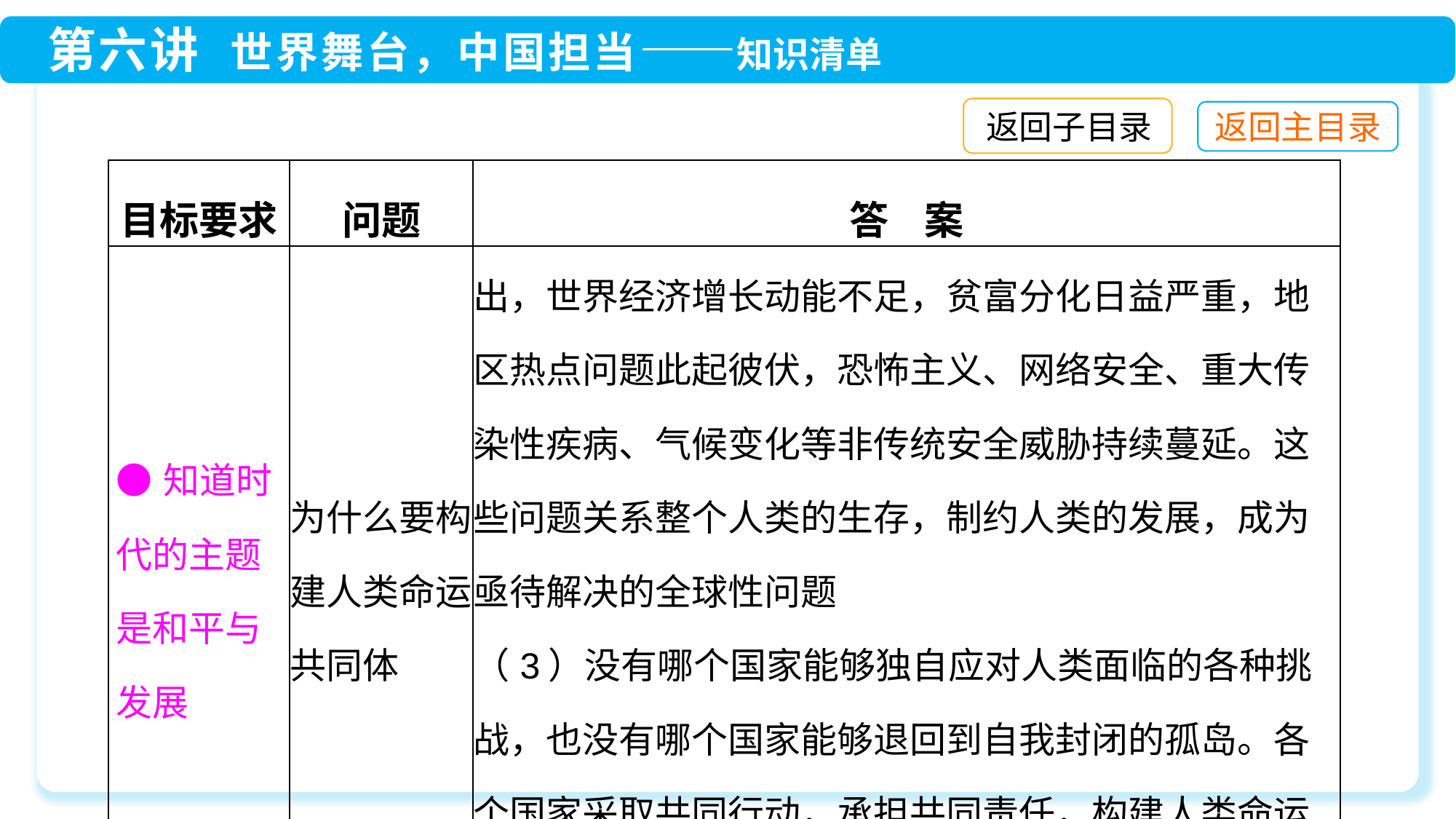

返回子目录
| 目标要求 | 问题 | 答 案 |
| --- | --- | --- |
| ●知道时代的主题是和平与发展 | 为什么要构建人类命运共同体 | 出，世界经济增长动能不足，贫富分化日益严重，地区热点问题此起彼伏，恐怖主义、网络安全、重大传染性疾病、气候变化等非传统安全威胁持续蔓延。这些问题关系整个人类的生存，制约人类的发展，成为亟待解决的全球性问题 （3）没有哪个国家能够独自应对人类面临的各种挑战，也没有哪个国家能够退回到自我封闭的孤岛。各个国家采取共同行动，承担共同责任，构建人类命运共同体，应成为各国解决全球性问题的必然选择 |